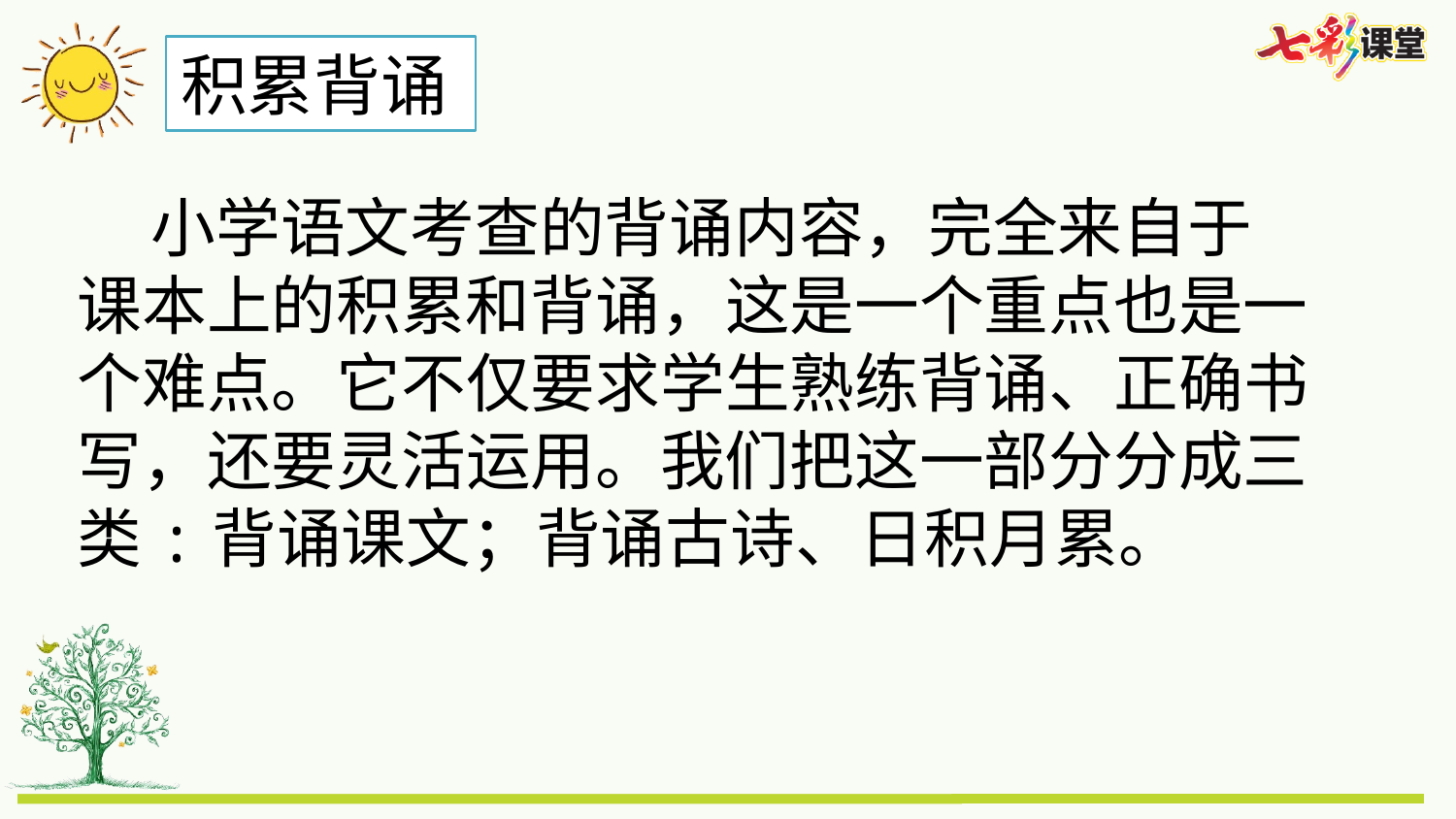

积累背诵
    小学语文考查的背诵内容，完全来自于课本上的积累和背诵，这是一个重点也是一个难点。它不仅要求学生熟练背诵、正确书写，还要灵活运用。我们把这一部分分成三类:背诵课文；背诵古诗、日积月累。